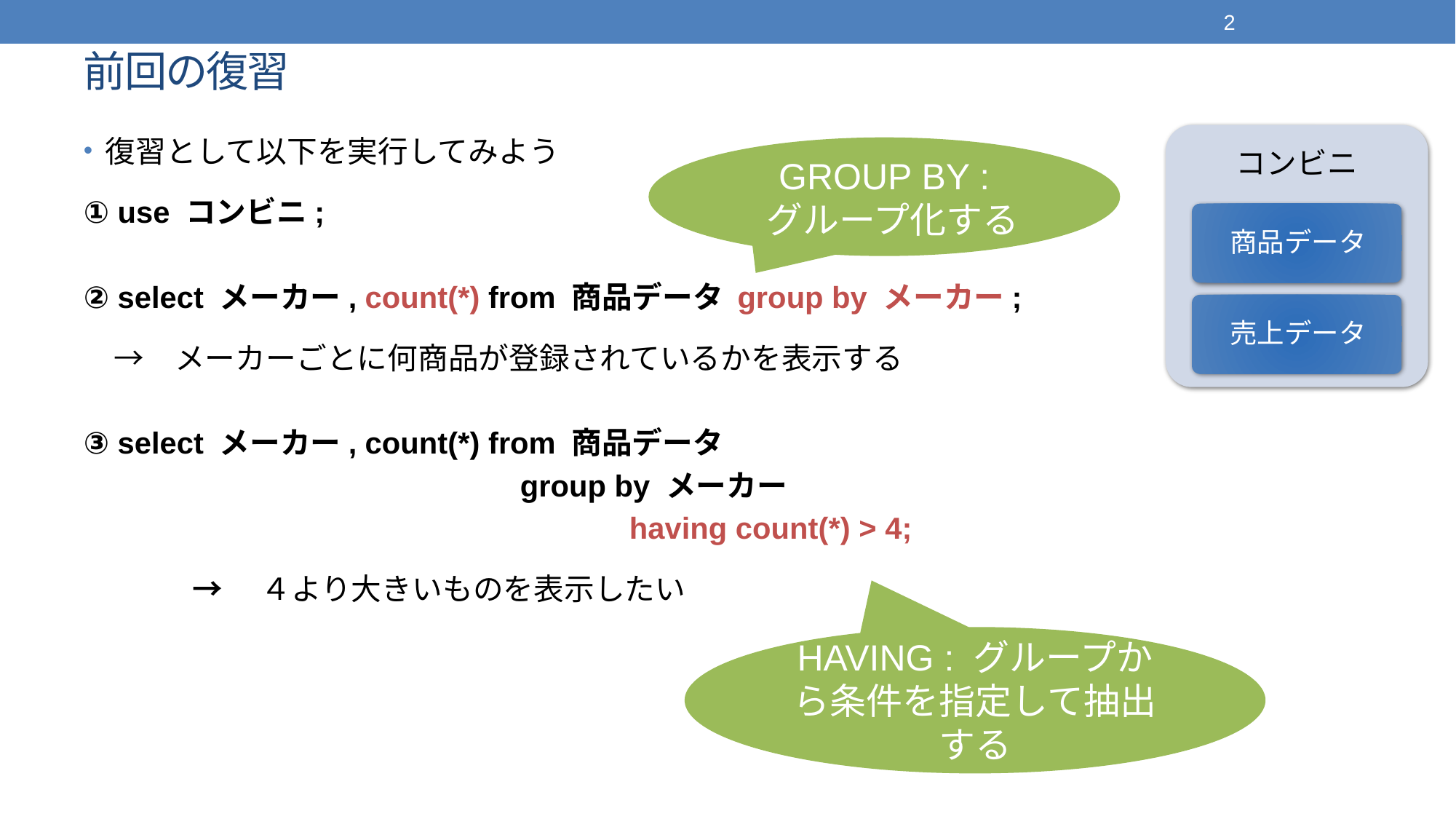

2
# 前回の復習
復習として以下を実行してみよう
① use コンビニ;

② select メーカー, count(*) from 商品データ group by メーカー;
　→　メーカーごとに何商品が登録されているかを表示する

③ select メーカー, count(*) from 商品データ
				group by メーカー
					having count(*) > 4;
	→　４より大きいものを表示したい
コンビニ
商品データ
売上データ
GROUP BY :
 グループ化する
HAVING : グループから条件を指定して抽出する